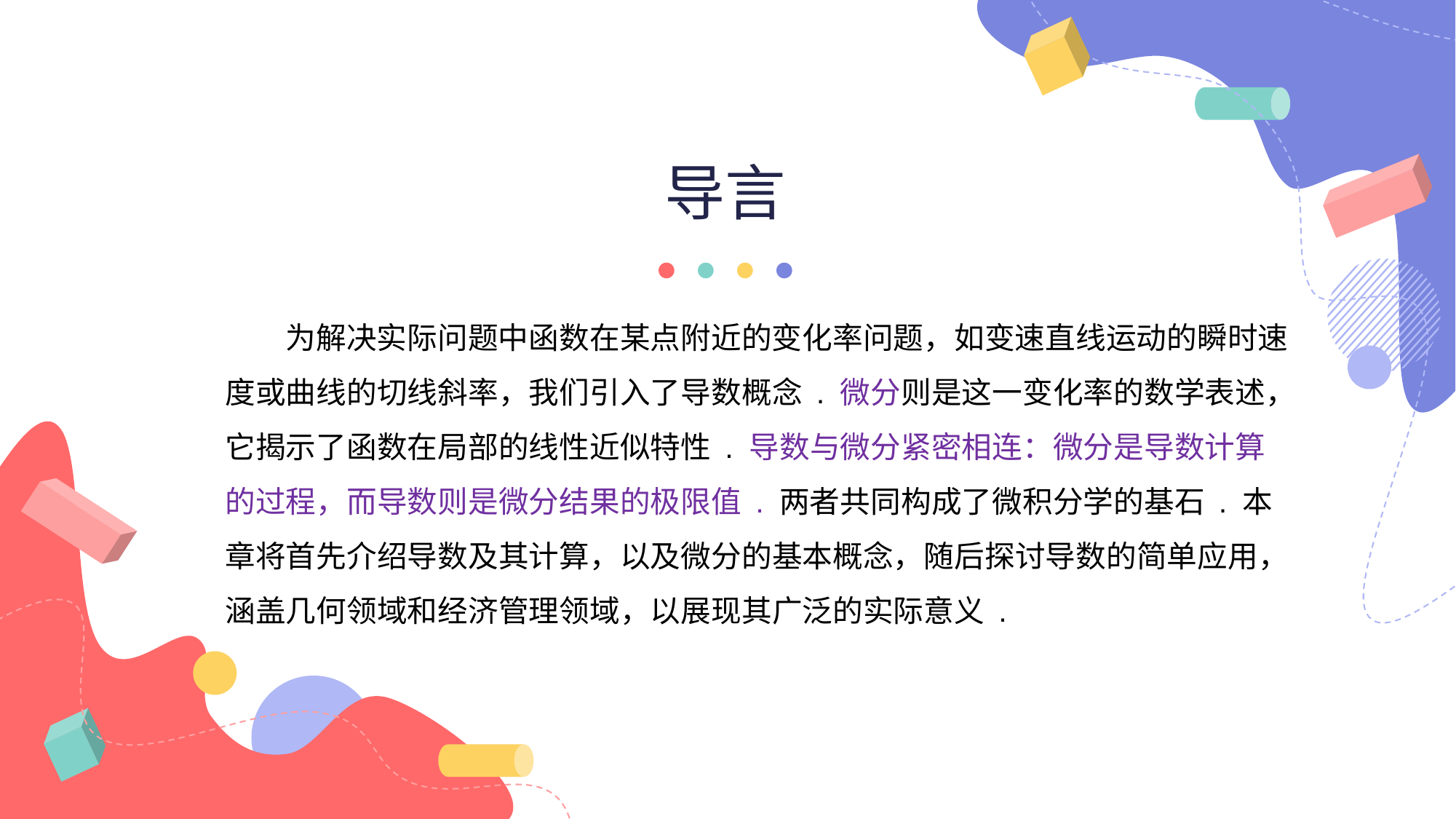

导言

为解决实际问题中函数在某点附近的变化率问题，如变速直线运动的瞬时速度或曲线的切线斜率，我们引入了导数概念 . 微分则是这一变化率的数学表述，它揭示了函数在局部的线性近似特性 . 导数与微分紧密相连：微分是导数计算的过程，而导数则是微分结果的极限值 . 两者共同构成了微积分学的基石 . 本章将首先介绍导数及其计算，以及微分的基本概念，随后探讨导数的简单应用，涵盖几何领域和经济管理领域，以展现其广泛的实际意义 .